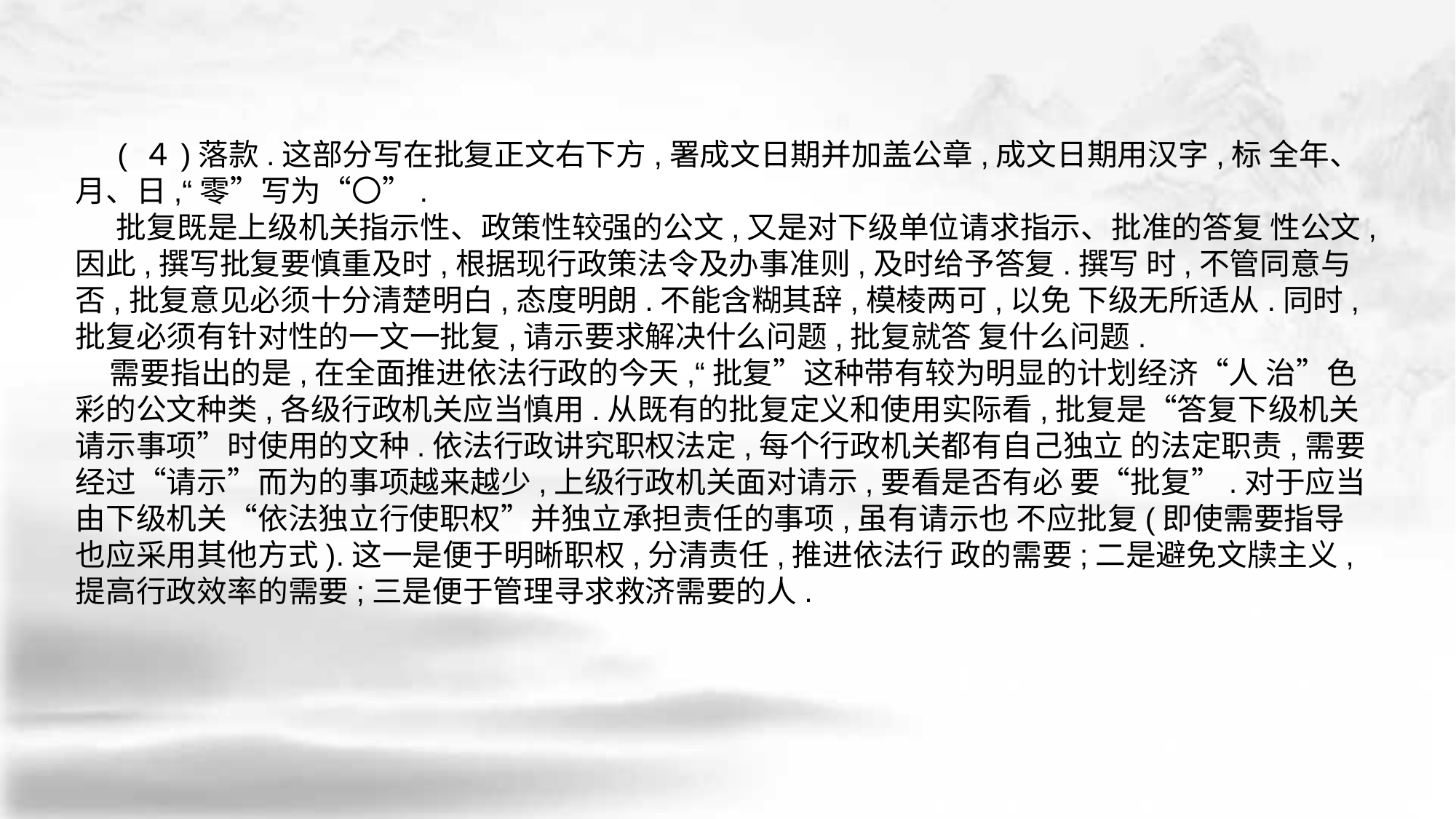

( ４)落款.这部分写在批复正文右下方,署成文日期并加盖公章,成文日期用汉字,标 全年、月、日,“零”写为“〇”.
     批复既是上级机关指示性、政策性较强的公文,又是对下级单位请求指示、批准的答复 性公文,因此,撰写批复要慎重及时,根据现行政策法令及办事准则,及时给予答复.撰写 时,不管同意与否,批复意见必须十分清楚明白,态度明朗.不能含糊其辞,模棱两可,以免 下级无所适从.同时,批复必须有针对性的一文一批复,请示要求解决什么问题,批复就答 复什么问题.
    需要指出的是,在全面推进依法行政的今天,“批复”这种带有较为明显的计划经济“人 治”色彩的公文种类,各级行政机关应当慎用.从既有的批复定义和使用实际看,批复是“答复下级机关请示事项”时使用的文种.依法行政讲究职权法定,每个行政机关都有自己独立 的法定职责,需要经过“请示”而为的事项越来越少,上级行政机关面对请示,要看是否有必 要“批复”.对于应当由下级机关“依法独立行使职权”并独立承担责任的事项,虽有请示也 不应批复(即使需要指导也应采用其他方式).这一是便于明晰职权,分清责任,推进依法行 政的需要;二是避免文牍主义,提高行政效率的需要;三是便于管理寻求救济需要的人.